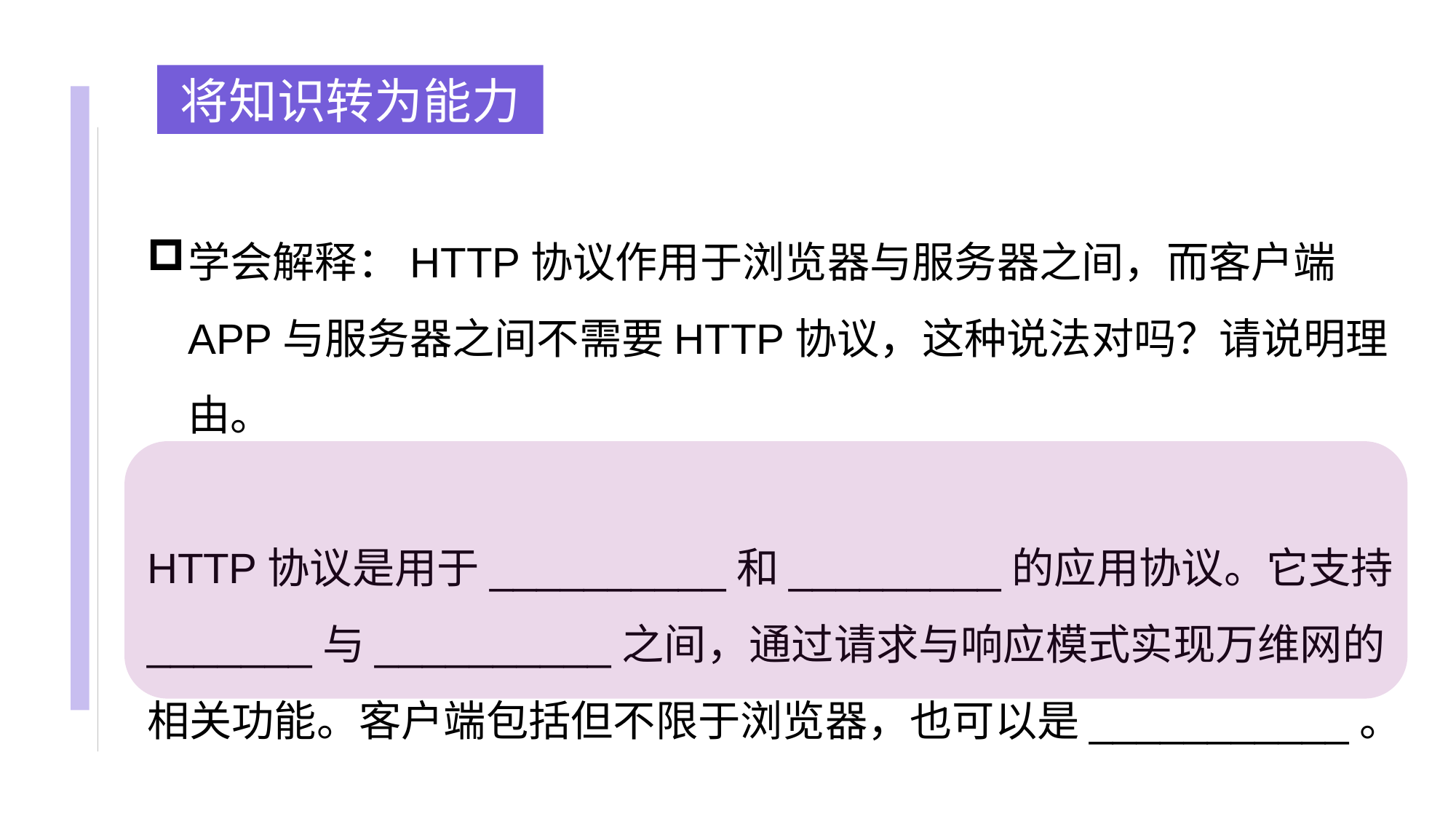

将知识转为能力

学会解释：HTTP协议作用于浏览器与服务器之间，而客户端APP与服务器之间不需要HTTP协议，这种说法对吗？请说明理由。

HTTP协议是用于__________和_________的应用协议。它支持_______与__________之间，通过请求与响应模式实现万维网的相关功能。客户端包括但不限于浏览器，也可以是___________。